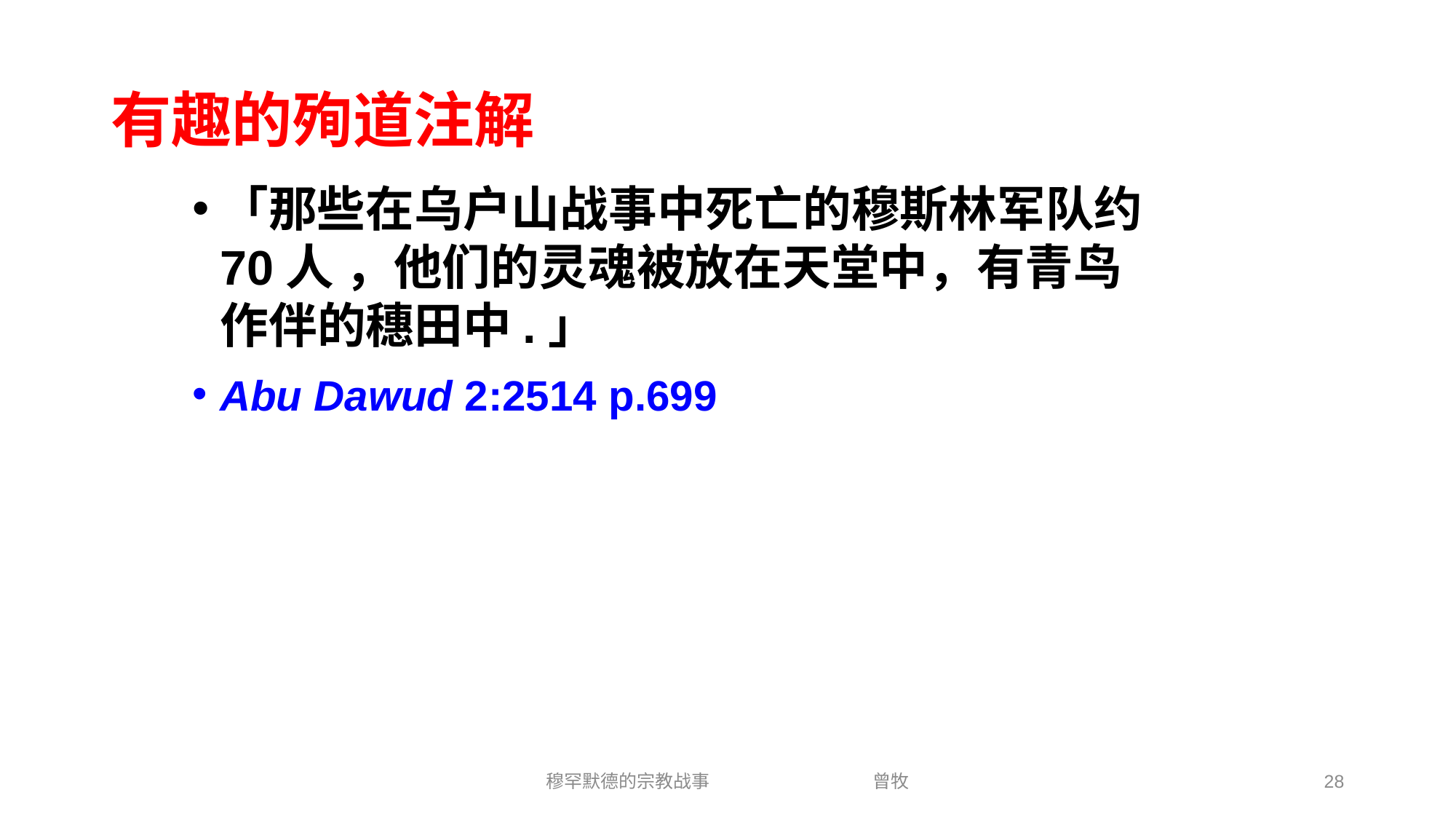

# 有趣的殉道注解
「那些在乌户山战事中死亡的穆斯林军队约70人 ，他们的灵魂被放在天堂中，有青鸟作伴的穗田中.」
Abu Dawud 2:2514 p.699
穆罕默德的宗教战事                             曾牧
28